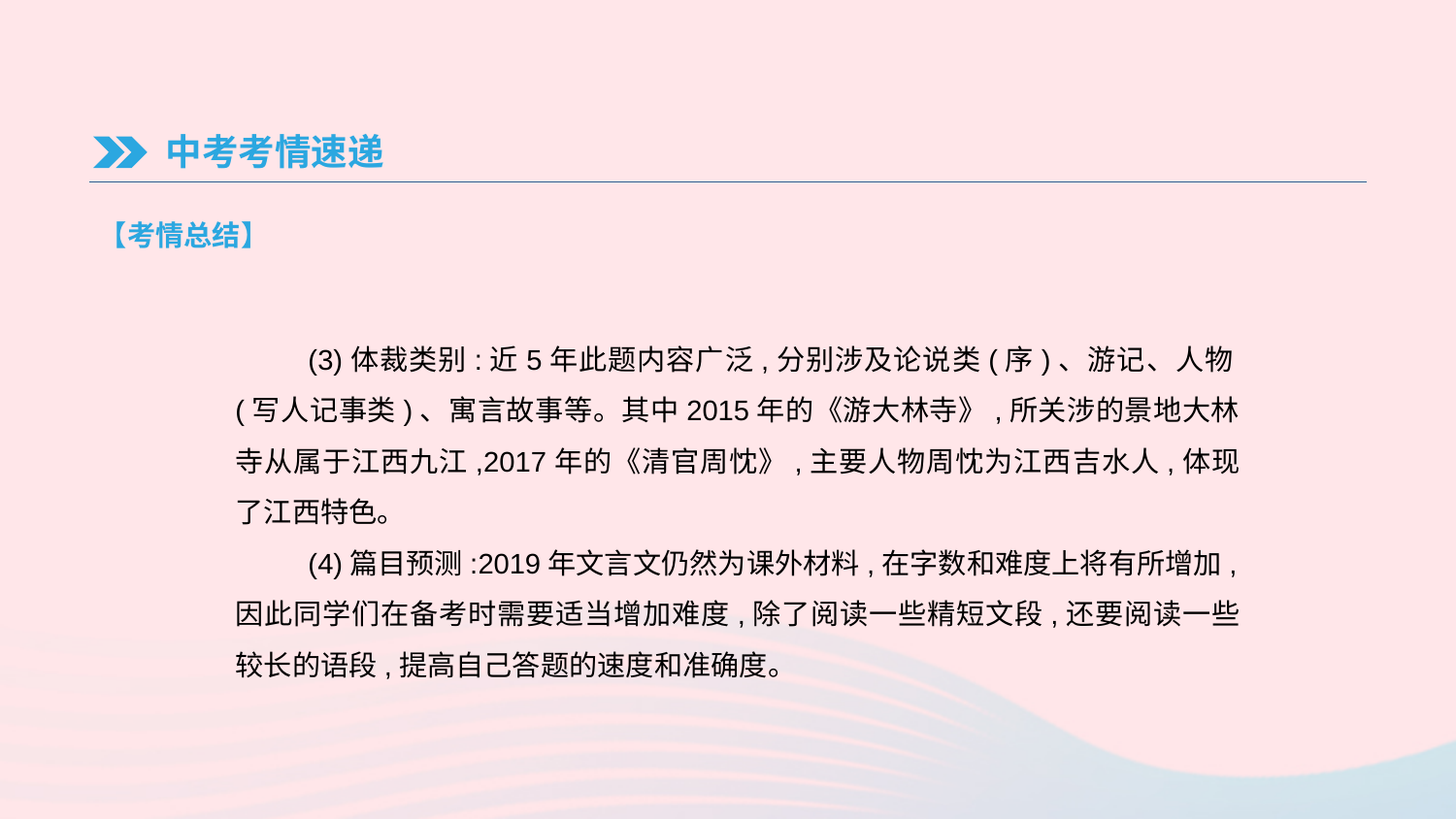

中考考情速递

【考情总结】
(3)体裁类别:近5年此题内容广泛,分别涉及论说类(序)、游记、人物(写人记事类)、寓言故事等。其中2015年的《游大林寺》,所关涉的景地大林寺从属于江西九江,2017年的《清官周忱》,主要人物周忱为江西吉水人,体现了江西特色。
(4)篇目预测:2019年文言文仍然为课外材料,在字数和难度上将有所增加,因此同学们在备考时需要适当增加难度,除了阅读一些精短文段,还要阅读一些较长的语段,提高自己答题的速度和准确度。